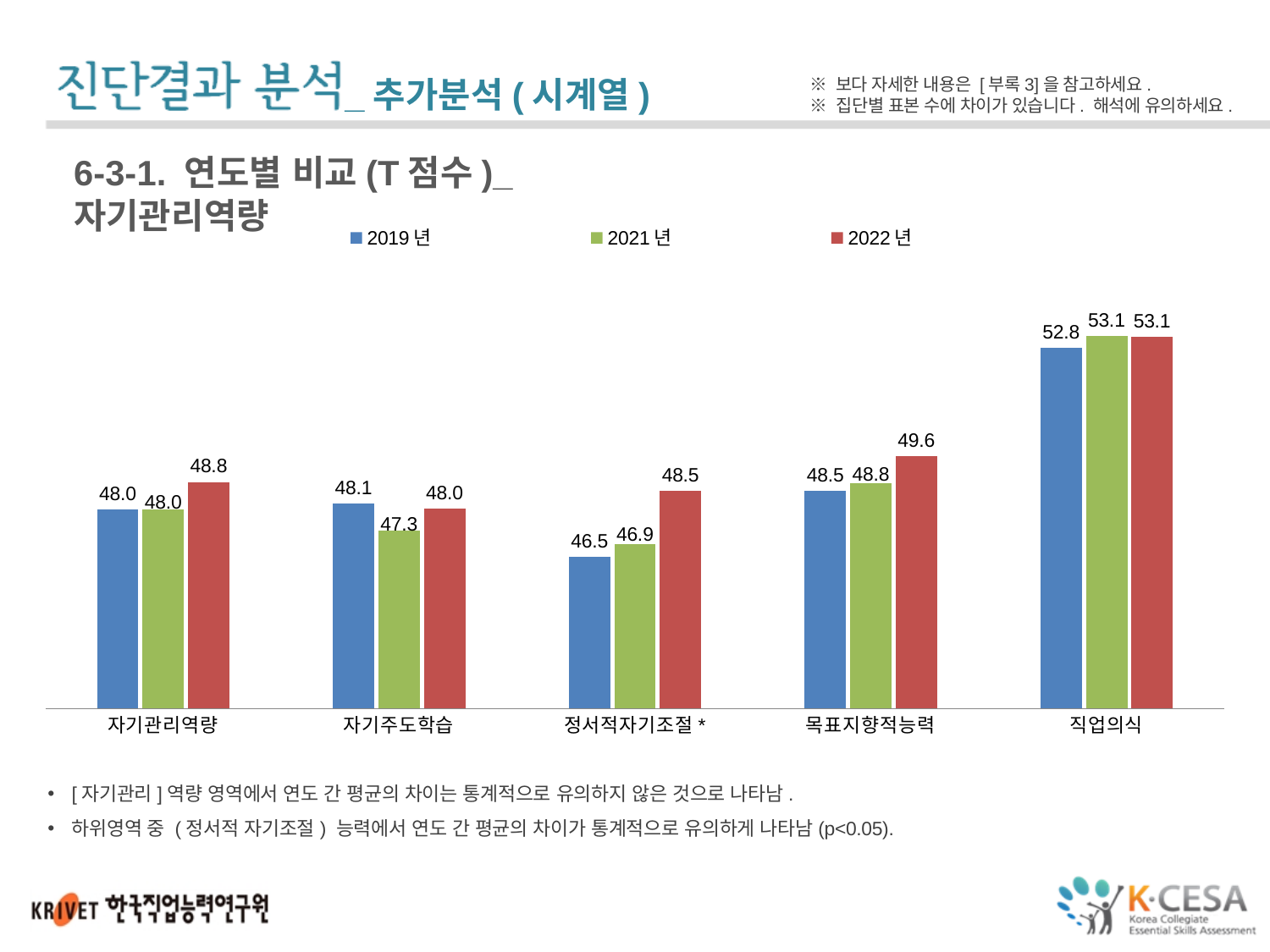

_추가분석(시계열)
※ 보다 자세한 내용은 [부록3]을 참고하세요.
※ 집단별 표본 수에 차이가 있습니다. 해석에 유의하세요.
6-3-1. 연도별 비교(T점수)_자기관리역량

### Chart

| Category | 2019년 | 2021년 | 2022년 |
|---|---|---|---|
| 자기관리역량 | 47.9690136054422 | 47.96759408602146 | 48.78561679790014 |
| 자기주도학습 | 48.136156462584935 | 47.33032258064501 | 47.980656167978836 |
| 정서적자기조절* | 46.534863945578266 | 46.93591397849461 | 48.511889763779514 |
| 목표지향적능력 | 48.52513605442185 | 48.75819892473116 | 49.55723097112858 |
| 직업의식 | 52.80615646258509 | 53.14969086021502 | 53.125643044619345 |
[자기관리]역량 영역에서 연도 간 평균의 차이는 통계적으로 유의하지 않은 것으로 나타남.
하위영역 중 (정서적 자기조절) 능력에서 연도 간 평균의 차이가 통계적으로 유의하게 나타남(p<0.05).